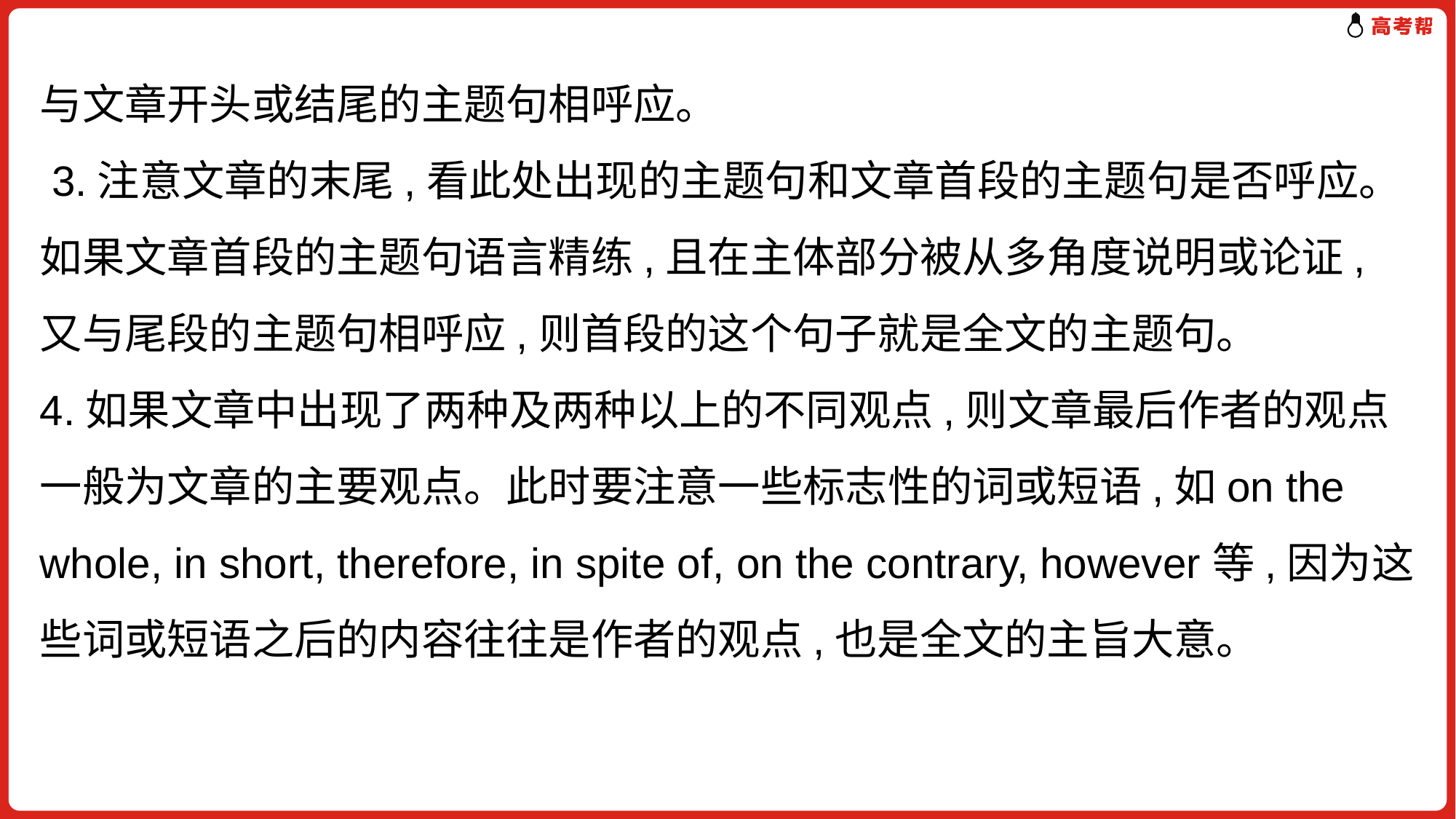

与文章开头或结尾的主题句相呼应。
 3.注意文章的末尾,看此处出现的主题句和文章首段的主题句是否呼应。如果文章首段的主题句语言精练,且在主体部分被从多角度说明或论证,又与尾段的主题句相呼应,则首段的这个句子就是全文的主题句。
4.如果文章中出现了两种及两种以上的不同观点,则文章最后作者的观点一般为文章的主要观点。此时要注意一些标志性的词或短语,如on the whole, in short, therefore, in spite of, on the contrary, however等,因为这些词或短语之后的内容往往是作者的观点,也是全文的主旨大意。